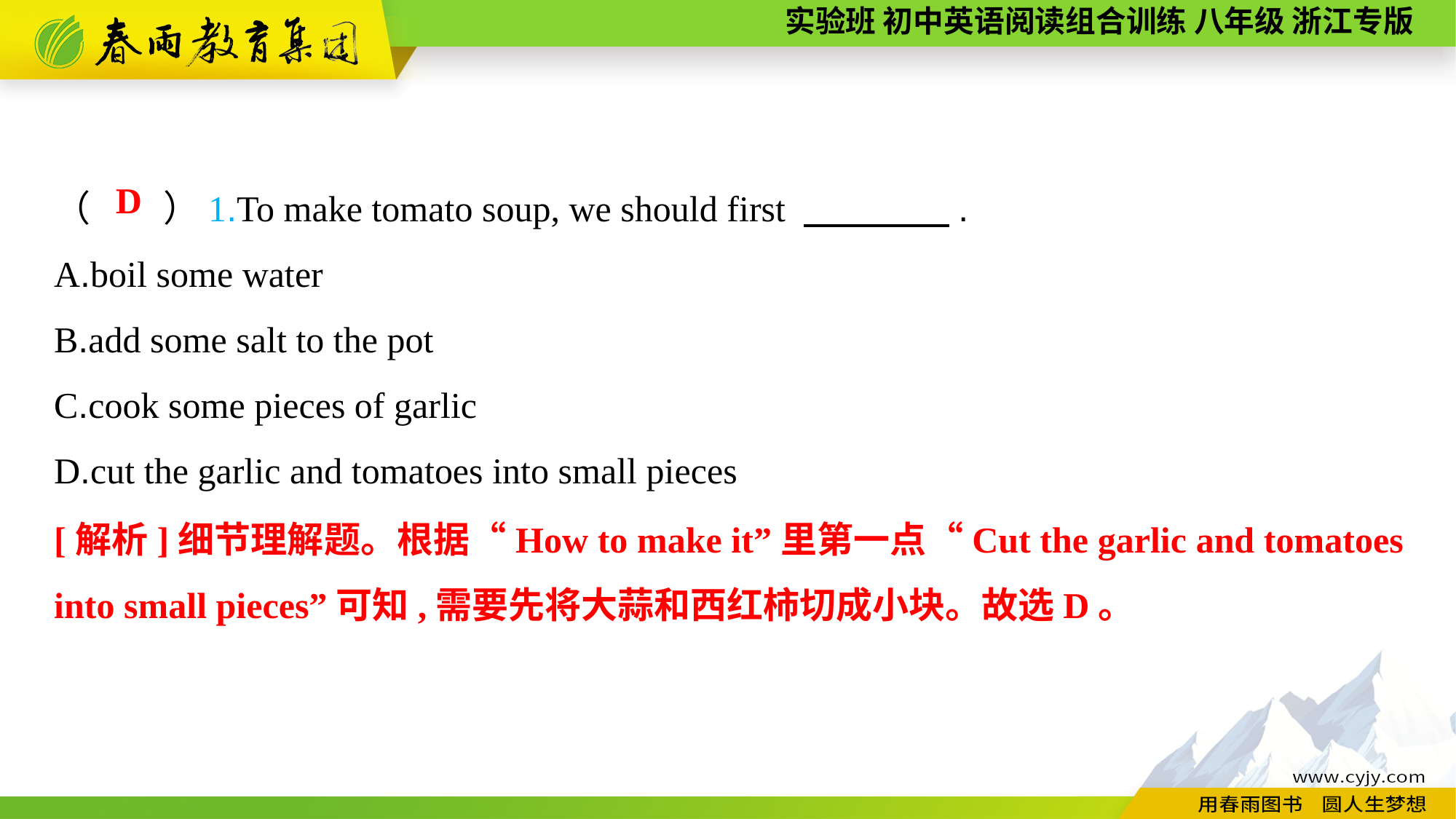

（　　）1.To make tomato soup, we should first 　　　　.
A.boil some water
B.add some salt to the pot
C.cook some pieces of garlic
D.cut the garlic and tomatoes into small pieces
D
[解析]细节理解题。根据“How to make it”里第一点“Cut the garlic and tomatoes into small pieces”可知,需要先将大蒜和西红柿切成小块。故选D。